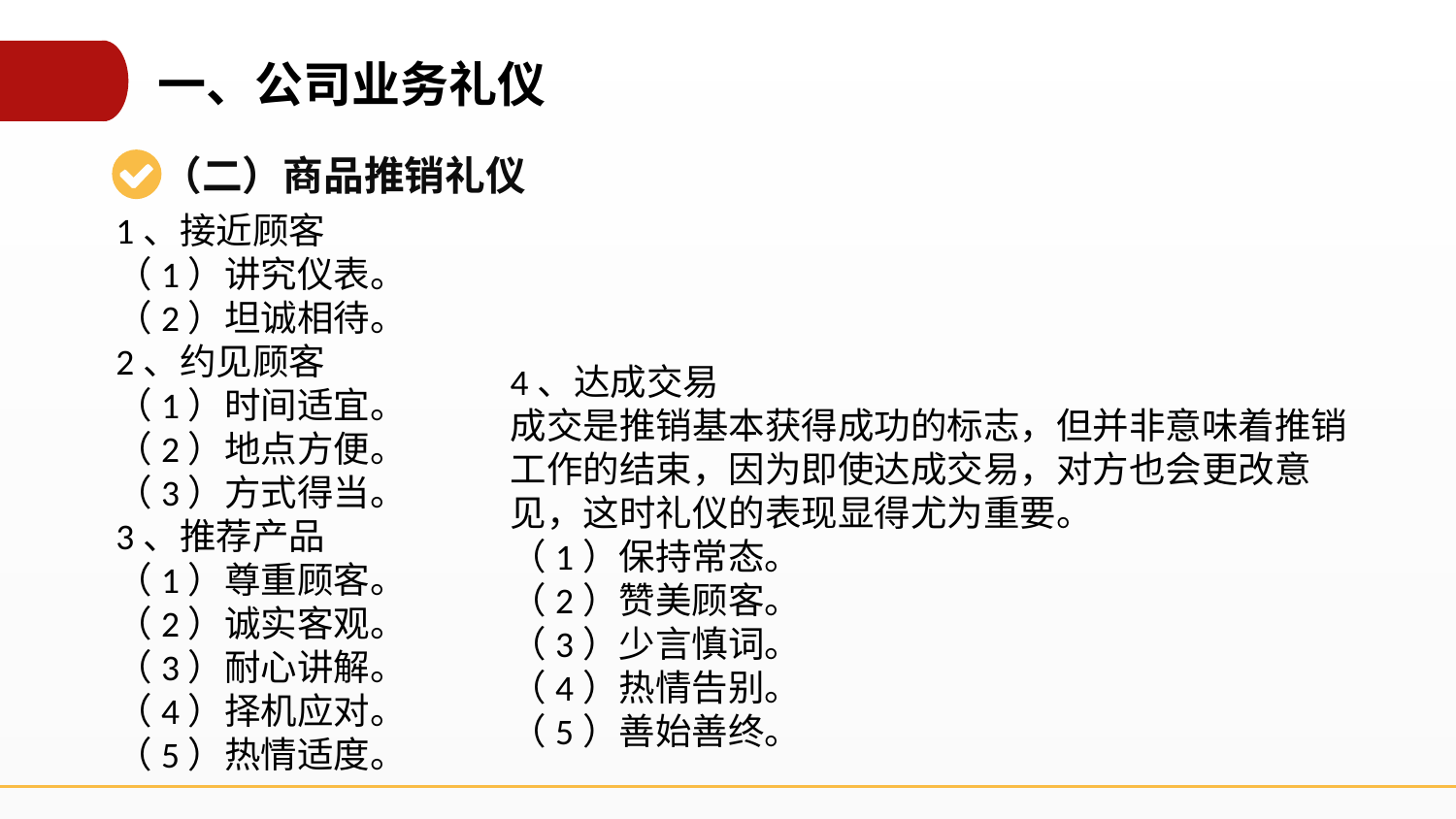

一、公司业务礼仪

（二）商品推销礼仪
1、接近顾客
（1）讲究仪表。
（2）坦诚相待。
2、约见顾客
（1）时间适宜。
（2）地点方便。
（3）方式得当。
3、推荐产品
（1）尊重顾客。
（2）诚实客观。
（3）耐心讲解。
（4）择机应对。
（5）热情适度。
4、达成交易
成交是推销基本获得成功的标志，但并非意味着推销工作的结束，因为即使达成交易，对方也会更改意见，这时礼仪的表现显得尤为重要。
（1）保持常态。
（2）赞美顾客。
（3）少言慎词。
（4）热情告别。
（5）善始善终。